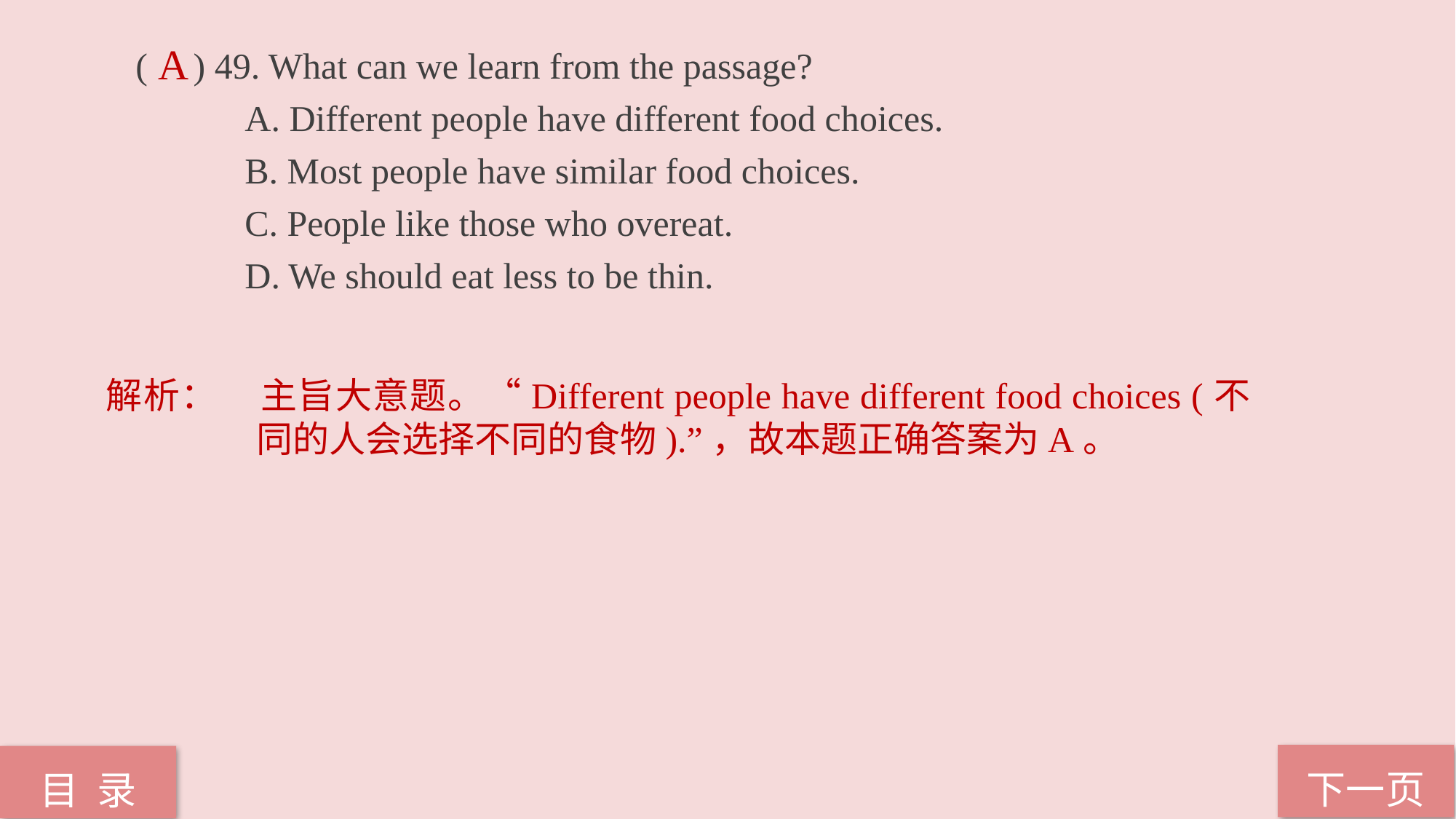

(     ) 49. What can we learn from the passage?
	A. Different people have different food choices.
	B. Most people have similar food choices.
	C. People like those who overeat.
	D. We should eat less to be thin.
A
解析：	主旨大意题。“Different people have different food choices (不同的人会选择不同的食物).”，故本题正确答案为A。